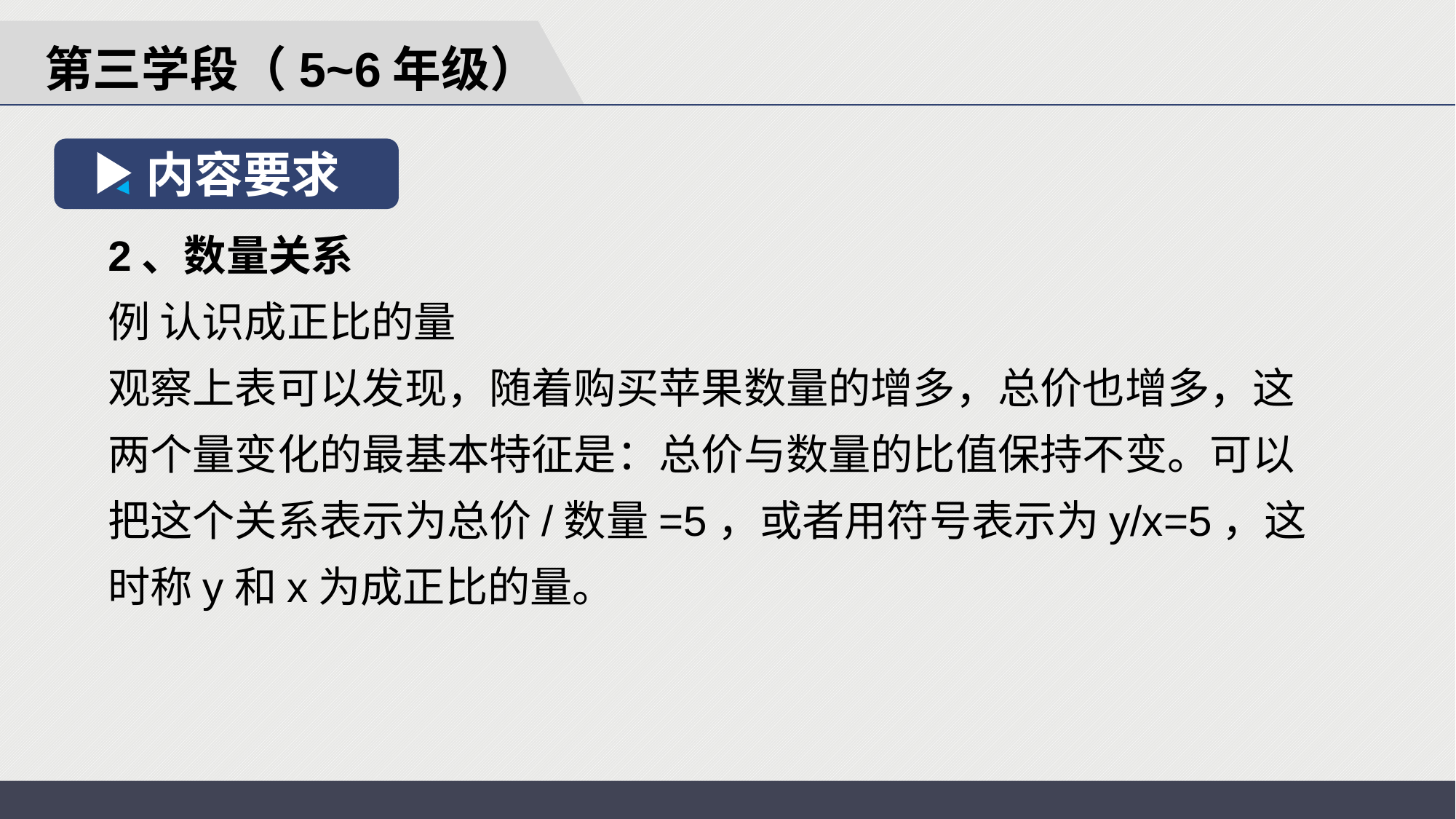

第三学段（5~6年级）
内容要求

2、数量关系
例 认识成正比的量
观察上表可以发现，随着购买苹果数量的增多，总价也增多，这两个量变化的最基本特征是：总价与数量的比值保持不变。可以把这个关系表示为总价/数量=5，或者用符号表示为y/x=5，这时称y和x为成正比的量。